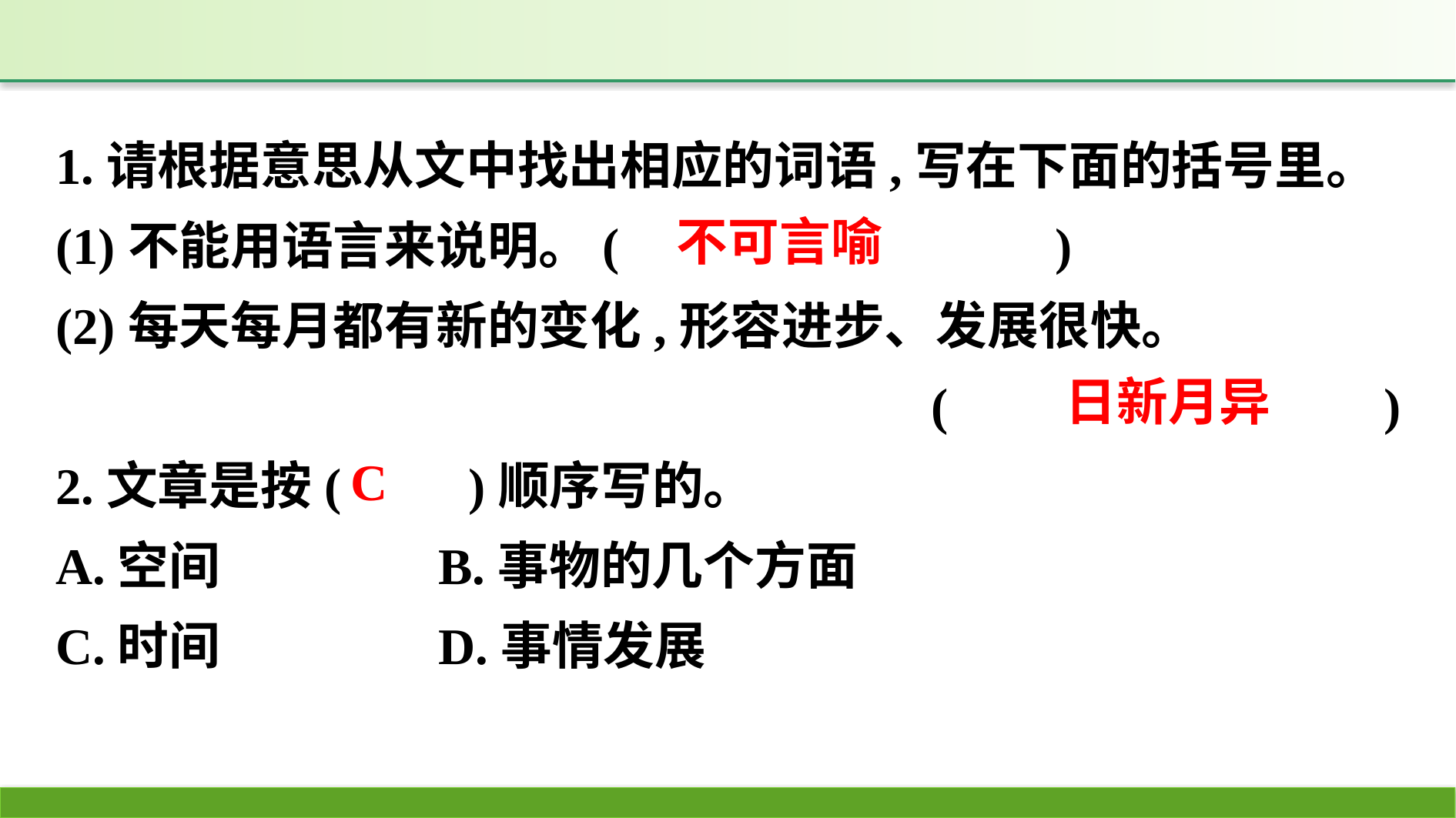

1.请根据意思从文中找出相应的词语,写在下面的括号里。
(1)不能用语言来说明。(　　　　　　　　)
(2)每天每月都有新的变化,形容进步、发展很快。
(　　　　　　　　)
2.文章是按(　　)顺序写的。
A.空间　　　　B.事物的几个方面
C.时间　　　　D.事情发展
不可言喻
日新月异
C